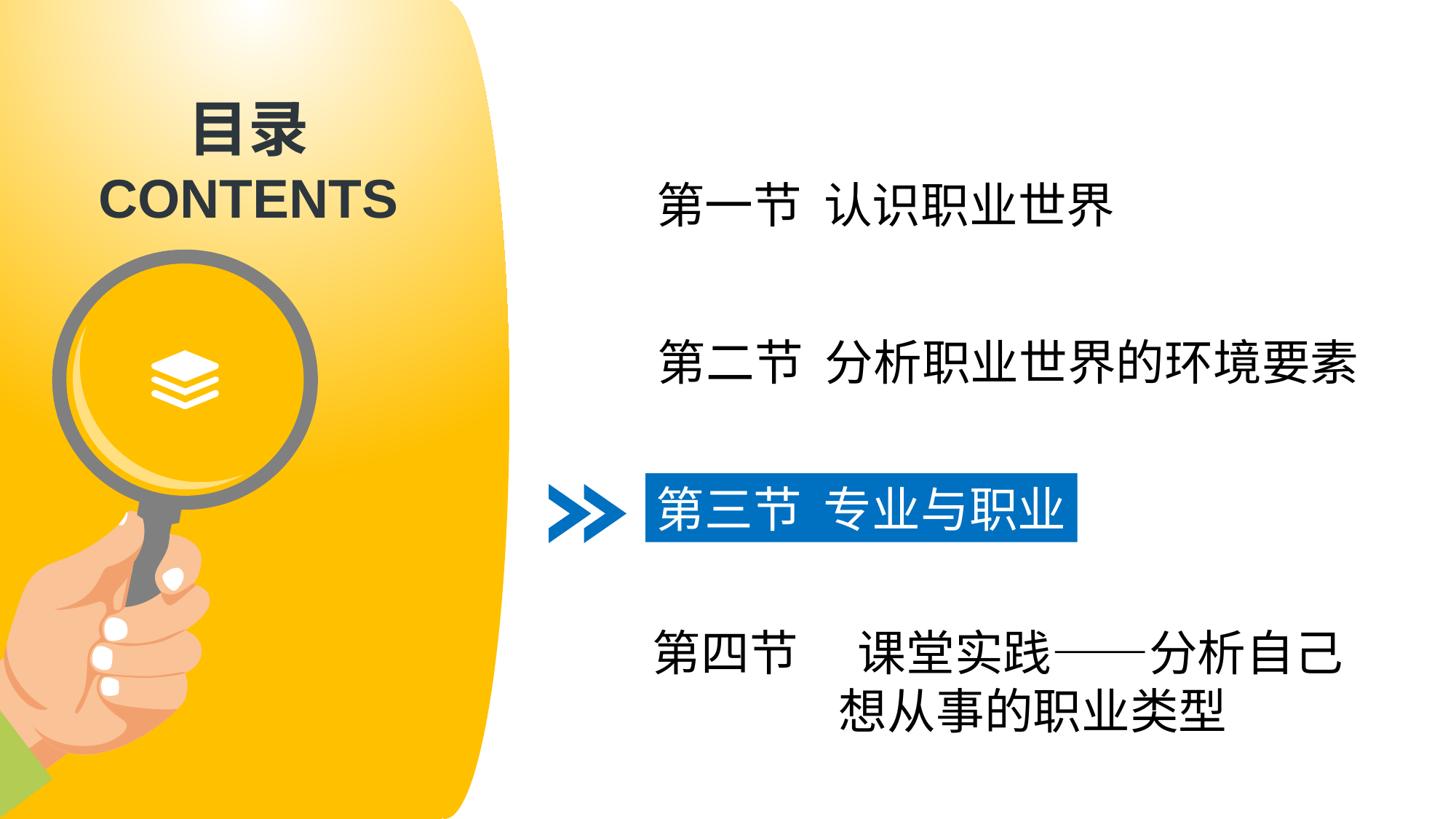

第一节  认识职业世界
第二节  分析职业世界的环境要素
第三节  专业与职业

第四节  课堂实践——分析自己
                想从事的职业类型